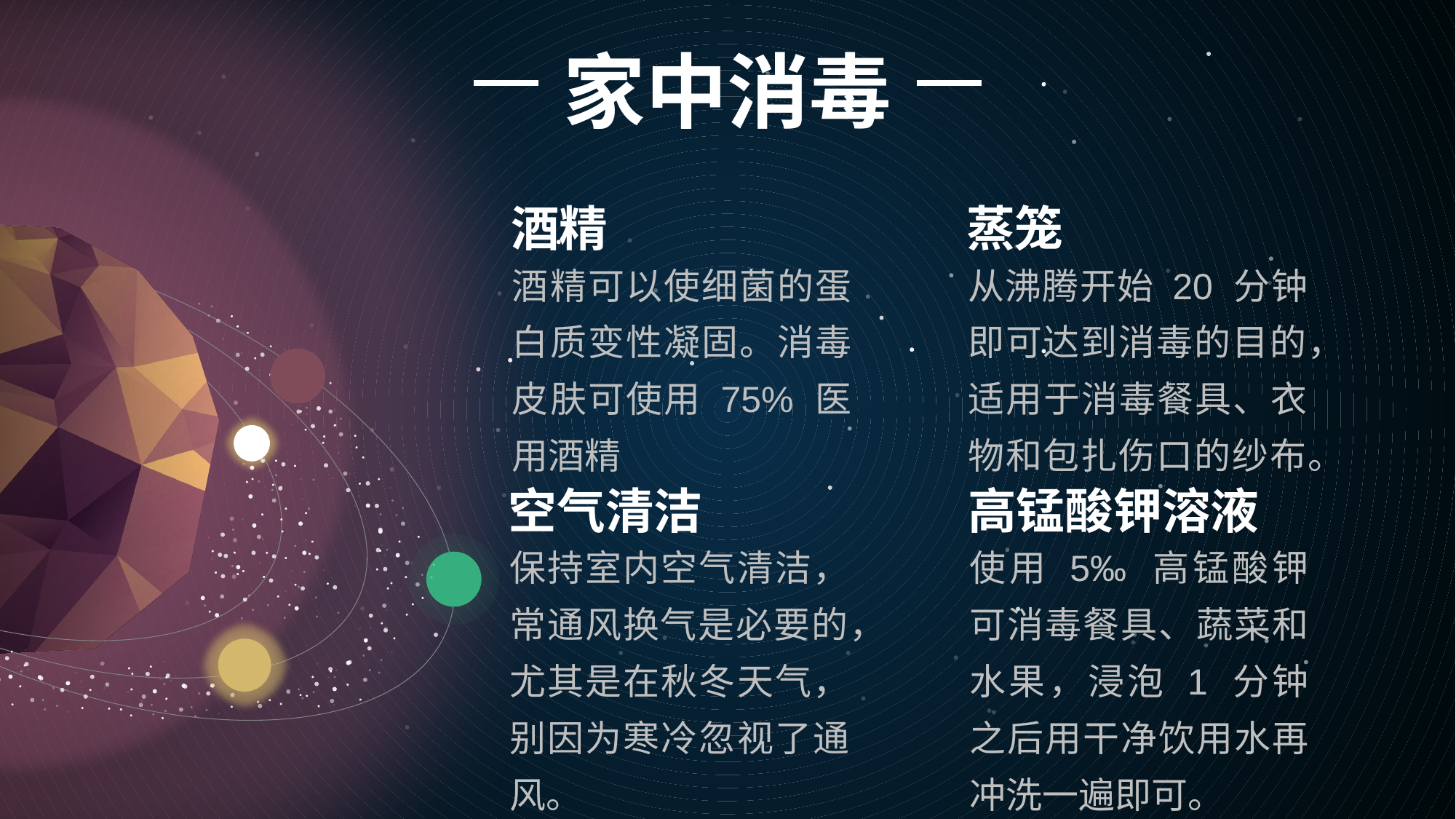

家中消毒

酒精
酒精可以使细菌的蛋白质变性凝固。消毒皮肤可使用 75% 医用酒精
蒸笼
从沸腾开始 20 分钟即可达到消毒的目的，适用于消毒餐具、衣物和包扎伤口的纱布。

空气清洁
保持室内空气清洁，常通风换气是必要的，尤其是在秋冬天气，别因为寒冷忽视了通风。
高锰酸钾溶液
使用 5‰ 高锰酸钾可消毒餐具、蔬菜和水果，浸泡 1 分钟之后用干净饮用水再冲洗一遍即可。